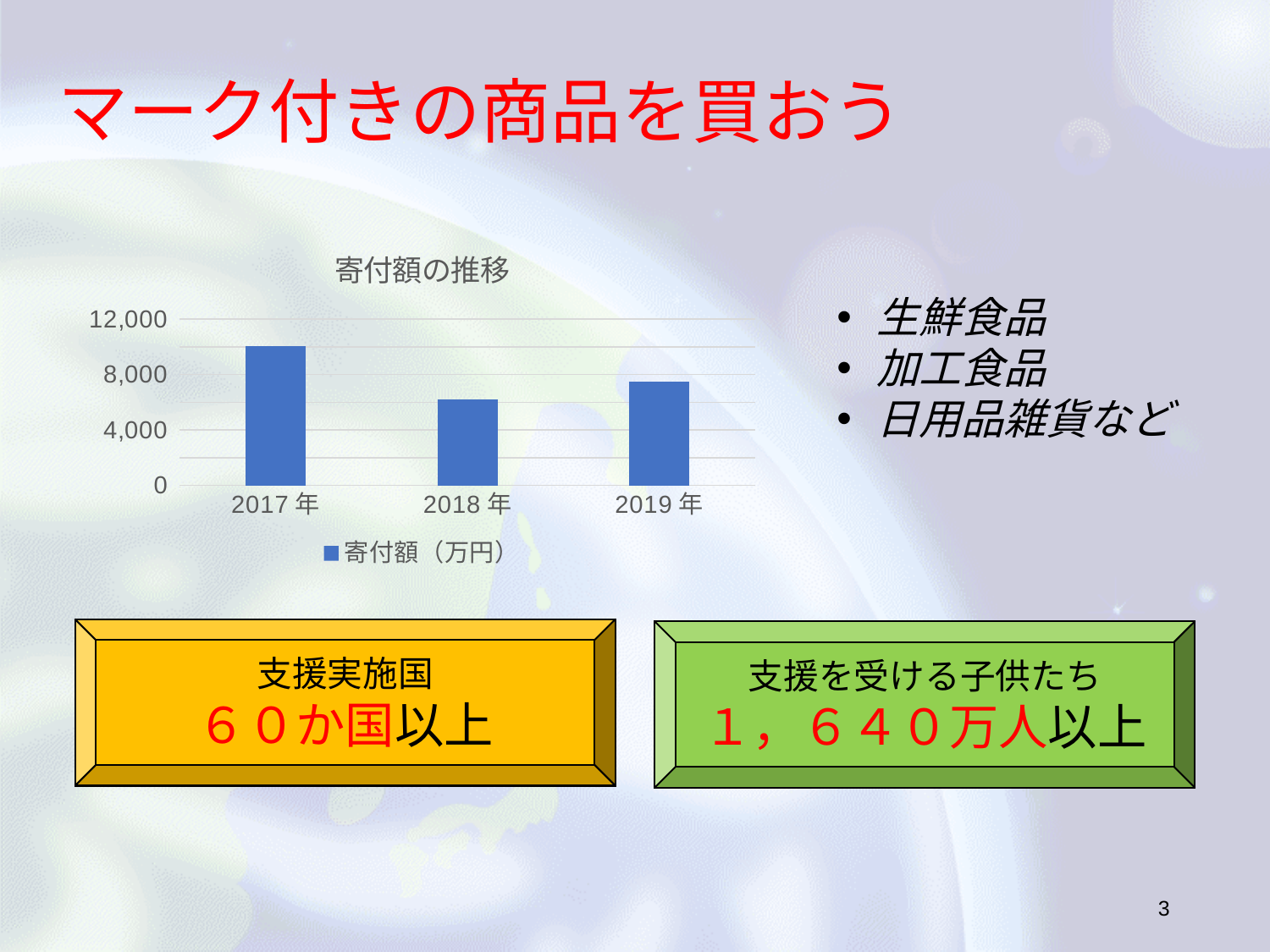

マーク付きの商品を買おう

### Chart: 寄付額の推移

| Category | 寄付額（万円） |
|---|---|
| 2017年 | 10053.0 |
| 2018年 | 6219.0 |
| 2019年 | 7461.0 |
生鮮食品
加工食品
日用品雑貨など
支援実施国
６０か国以上
支援を受ける子供たち
１，６４０万人以上
3